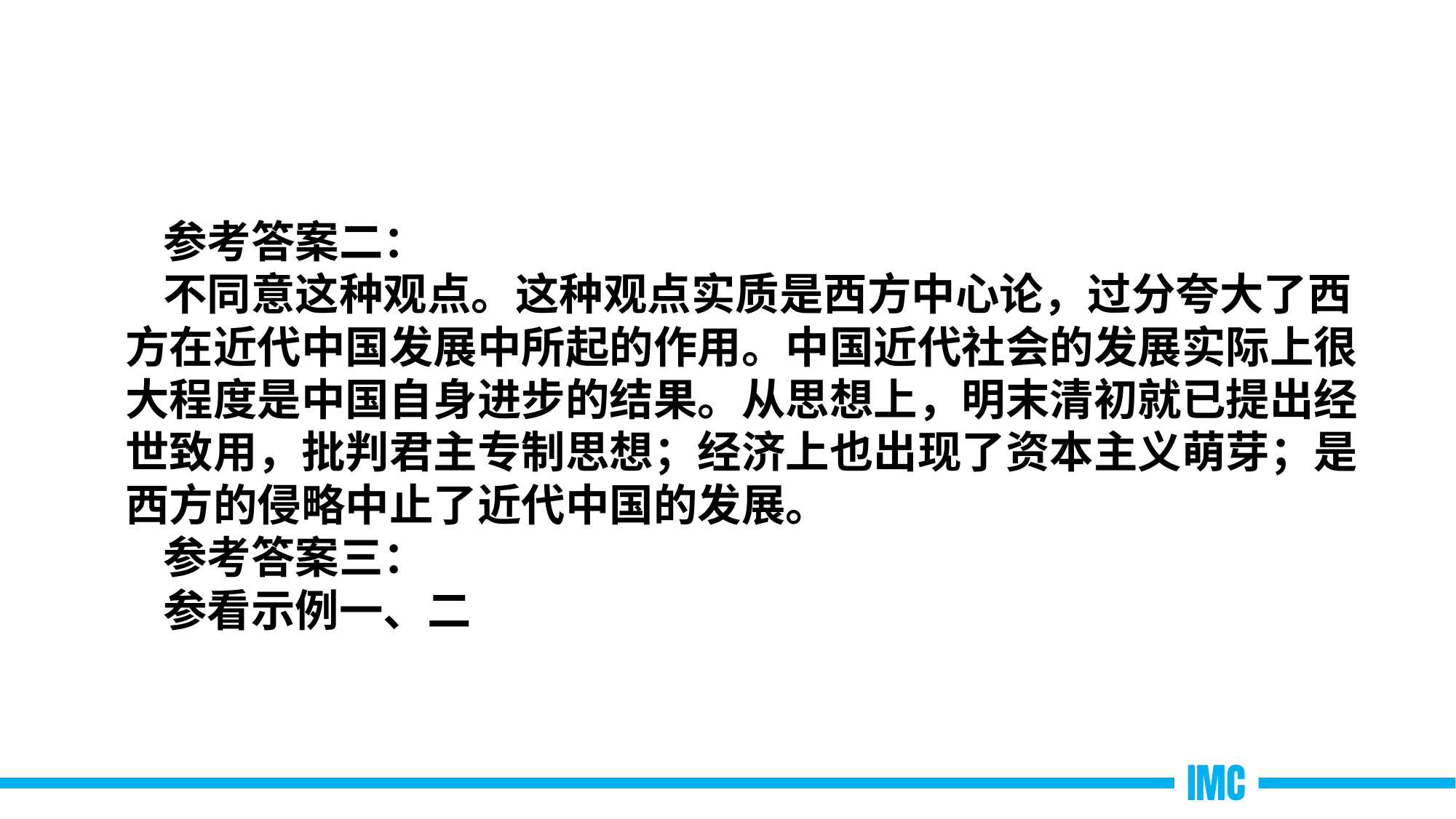

参考答案二：
不同意这种观点。这种观点实质是西方中心论，过分夸大了西方在近代中国发展中所起的作用。中国近代社会的发展实际上很大程度是中国自身进步的结果。从思想上，明末清初就已提出经世致用，批判君主专制思想；经济上也出现了资本主义萌芽；是西方的侵略中止了近代中国的发展。
参考答案三：
参看示例一、二